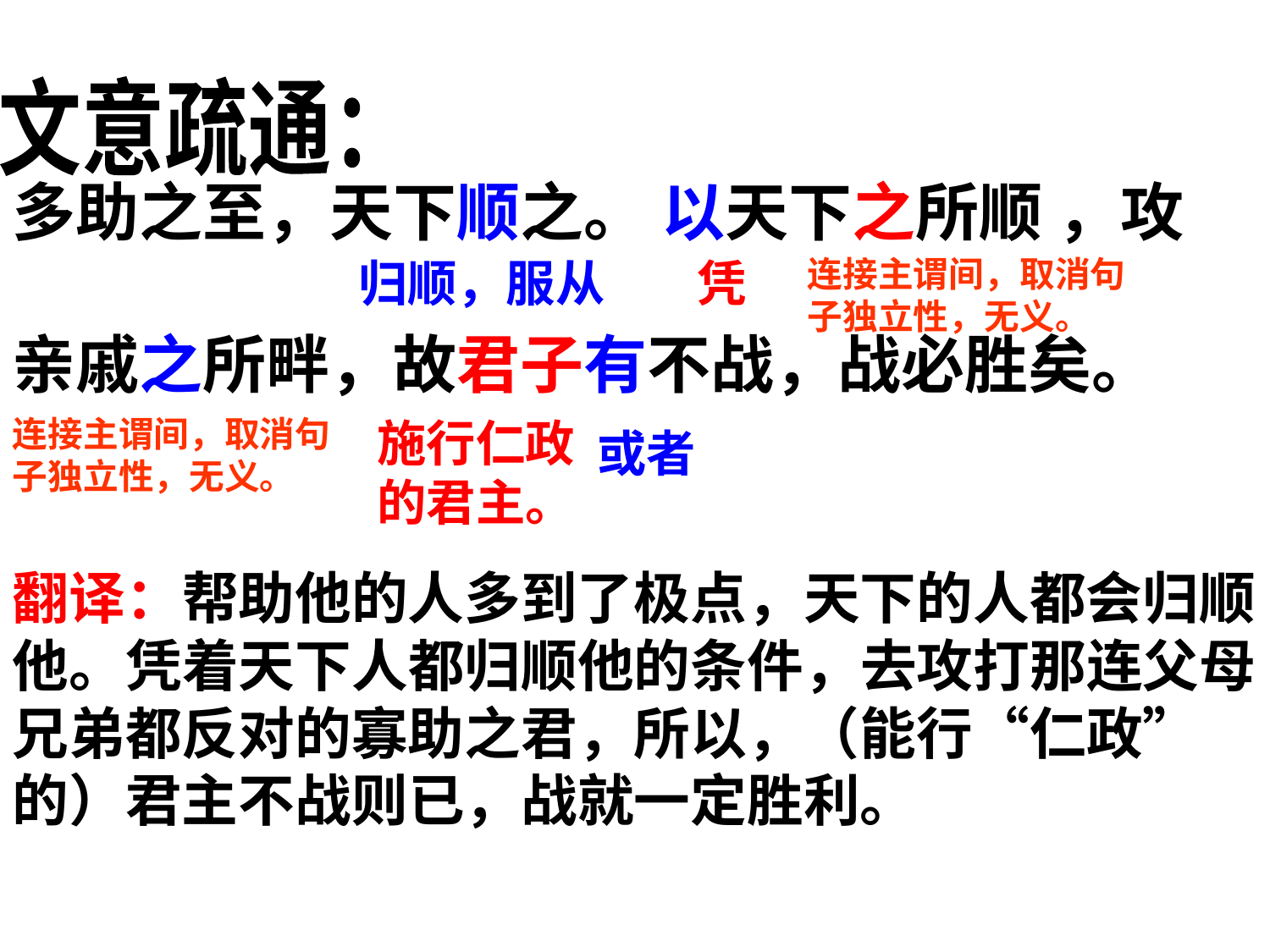

文意疏通：
多助之至，天下顺之。 以天下之所顺 ，攻

亲戚之所畔，故君子有不战，战必胜矣。
归顺，服从
凭
连接主谓间，取消句子独立性，无义。
连接主谓间，取消句子独立性，无义。
施行仁政的君主。
或者
翻译：帮助他的人多到了极点，天下的人都会归顺他。凭着天下人都归顺他的条件，去攻打那连父母兄弟都反对的寡助之君，所以，（能行“仁政”的）君主不战则已，战就一定胜利。